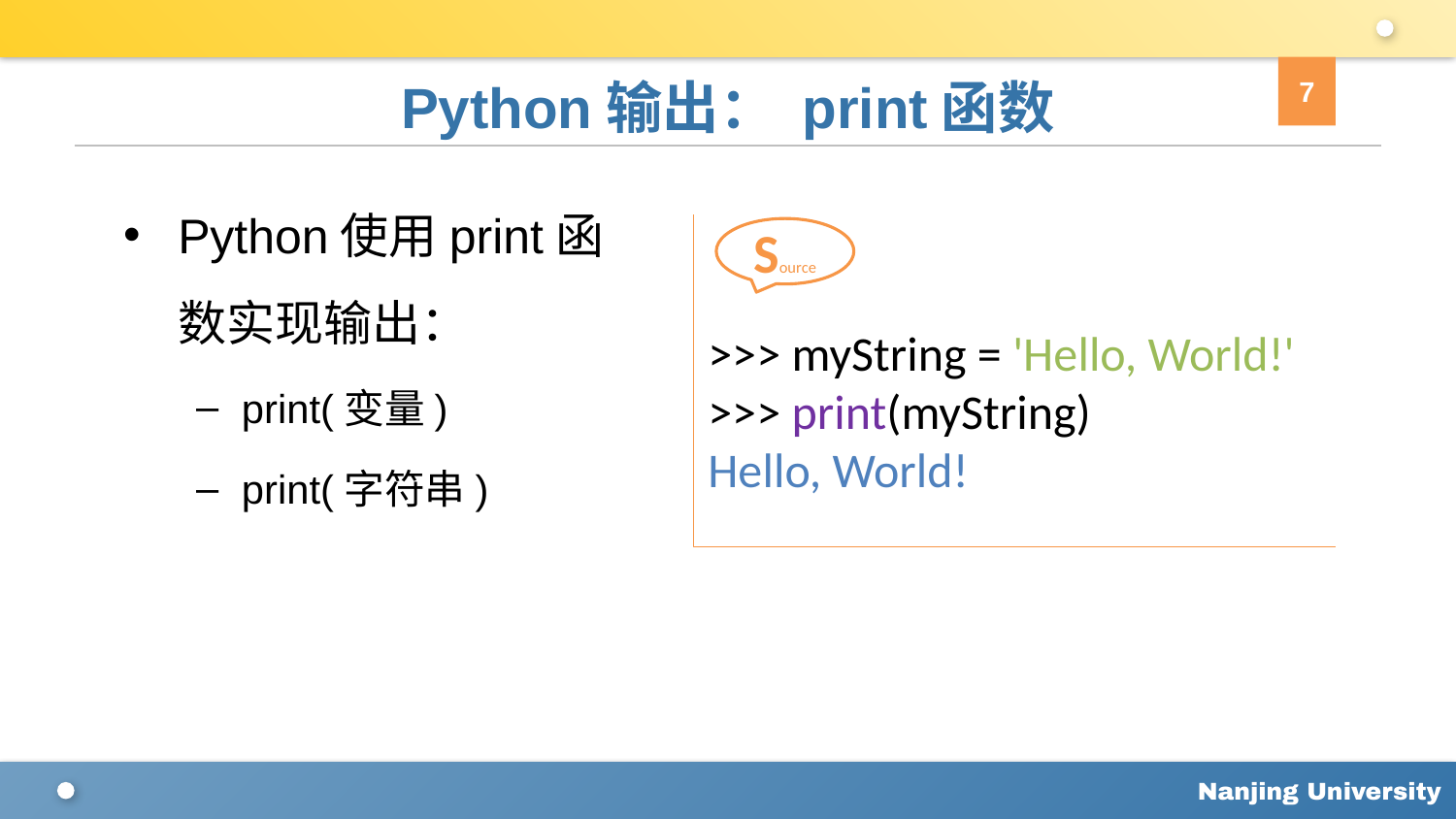

7
# Python输出： print函数
Python使用print函数实现输出：
print(变量)
print(字符串)

>>> myString = 'Hello, World!'
>>> print(myString)
Hello, World!
Source